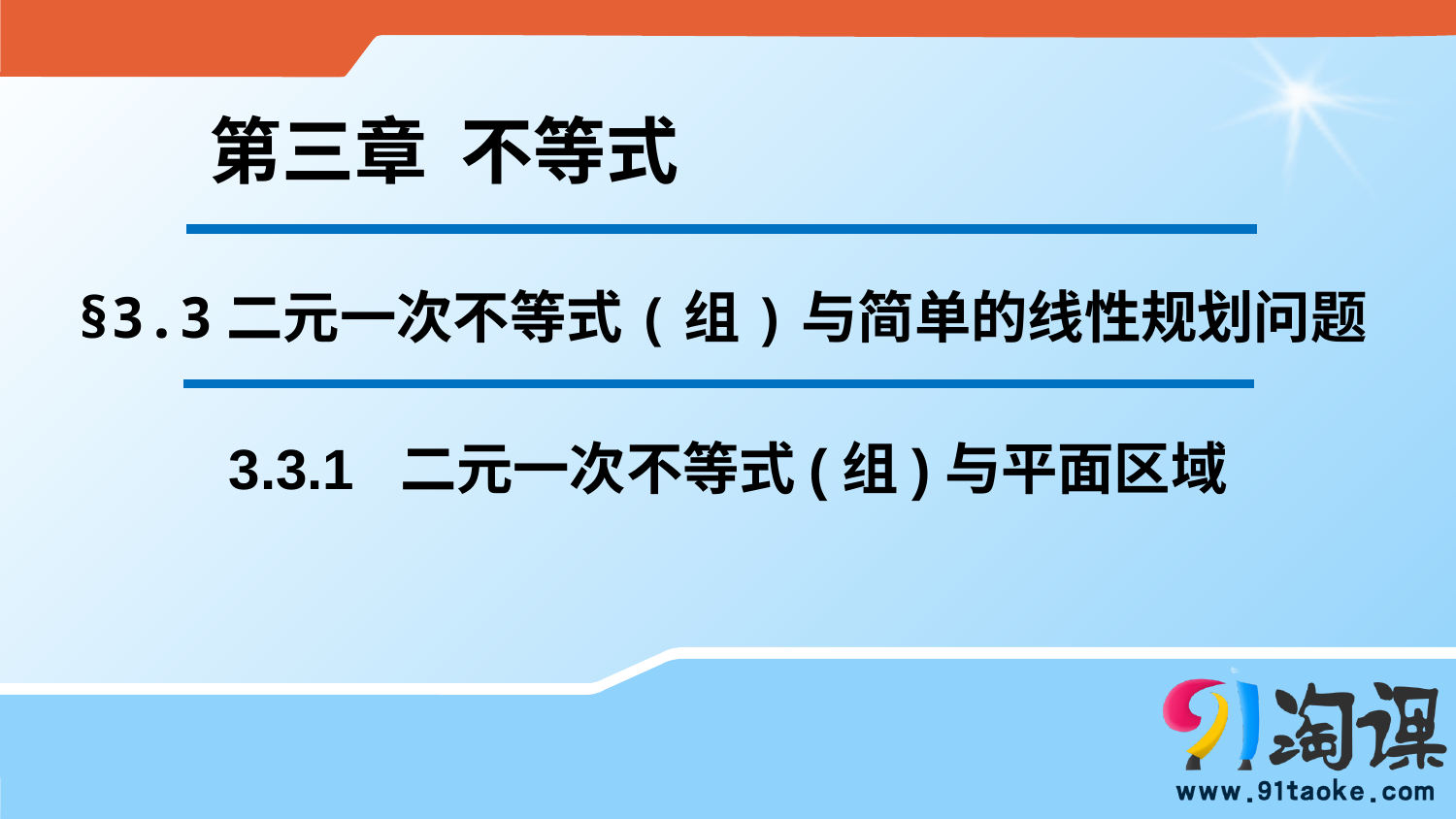

第三章  不等式
§3.3二元一次不等式(组)与简单的线性规划问题
3.3.1  二元一次不等式(组)与平面区域